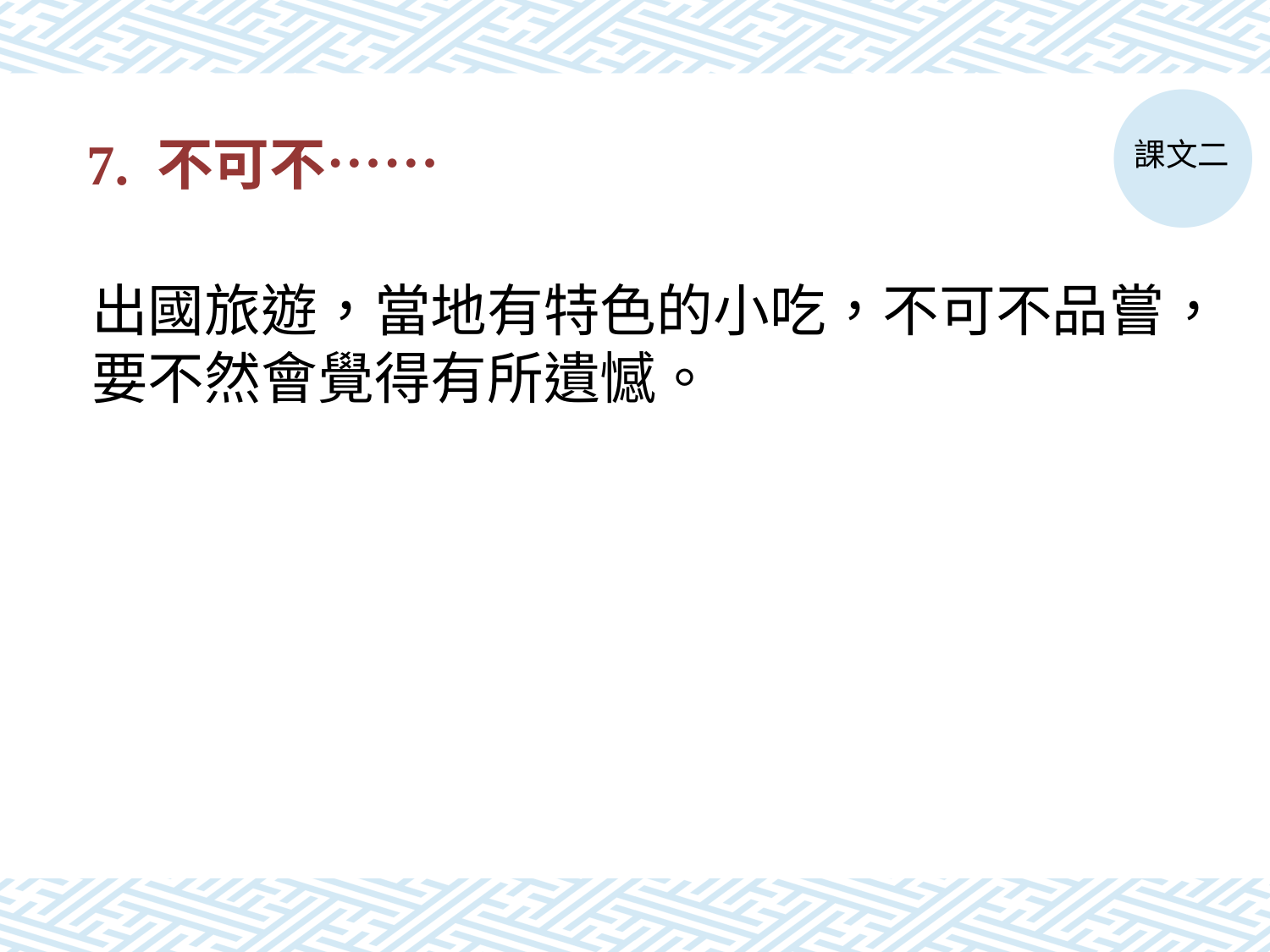

課文二
# 7. 不可不……
出國旅遊，當地有特色的小吃，不可不品嘗，要不然會覺得有所遺憾。